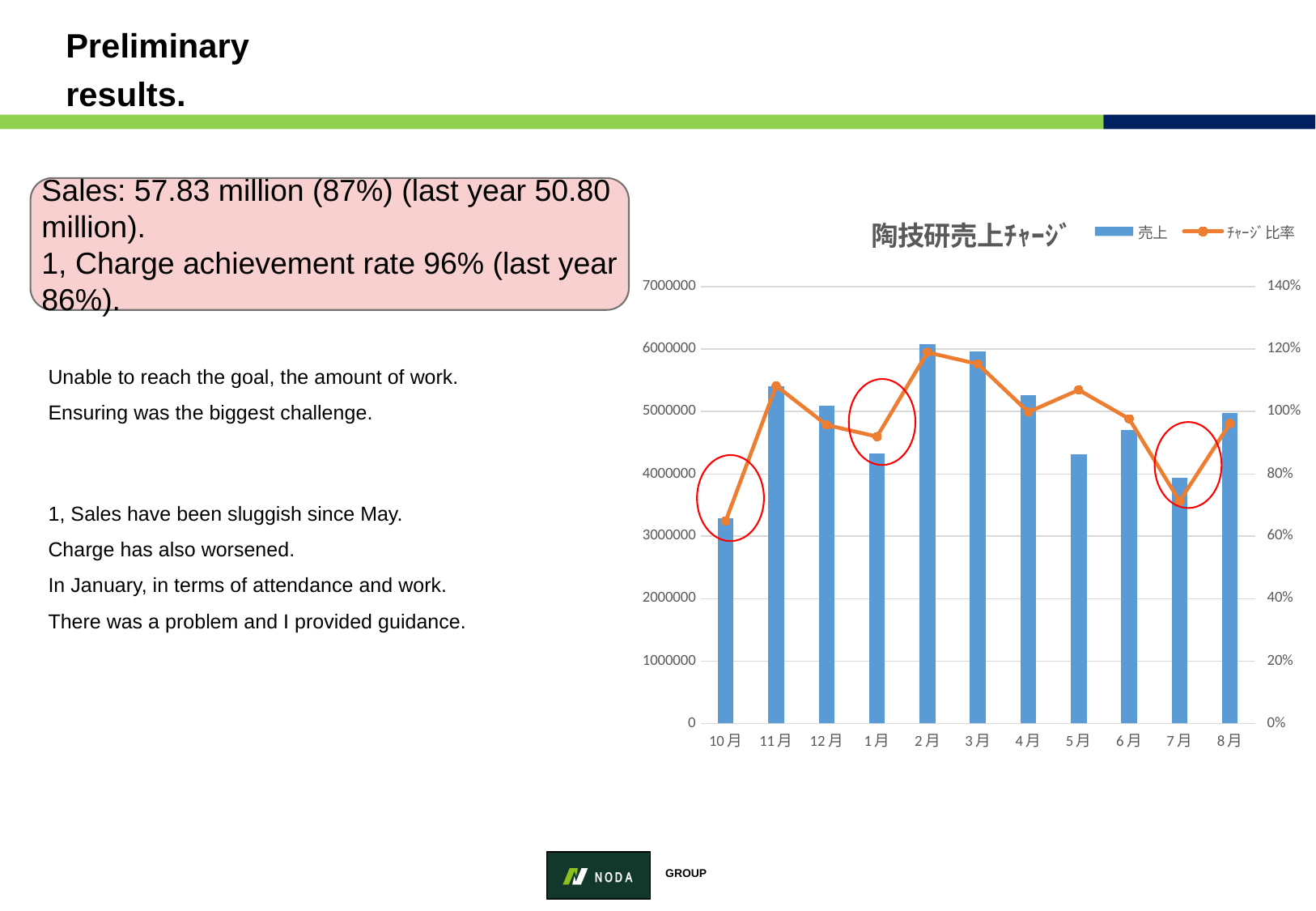

# Preliminary results.

Sales: 57.83 million (87%) (last year 50.80 million).
1, Charge achievement rate 96% (last year 86%).

### Chart: 陶技研売上ﾁｬｰｼﾞ

| Category | 売上 | ﾁｬｰｼﾞ比率 |
|---|---|---|
| 10月 | 3289540.0 | 0.6494008488796762 |
| 11月 | 5411230.0 | 1.0826790716286514 |
| 12月 | 5090020.0 | 0.9569505546155292 |
| 1月 | 4324540.0 | 0.919625730994152 |
| 2月 | 6076420.0 | 1.1897053352912383 |
| 3月 | 5960220.0 | 1.152401392111369 |
| 4月 | 5268370.0 | 0.9983646010991094 |
| 5月 | 4321020.0 | 1.0692947290274684 |
| 6月 | 4705450.0 | 0.9766396845163969 |
| 7月 | 3942940.0 | 0.7127512653651482 |
| 8月 | 4972850.0 | 0.9614522320780763 |
Unable to reach the goal, the amount of work.
Ensuring was the biggest challenge.

1, Sales have been sluggish since May.
Charge has also worsened.
In January, in terms of attendance and work.
There was a problem and I provided guidance.